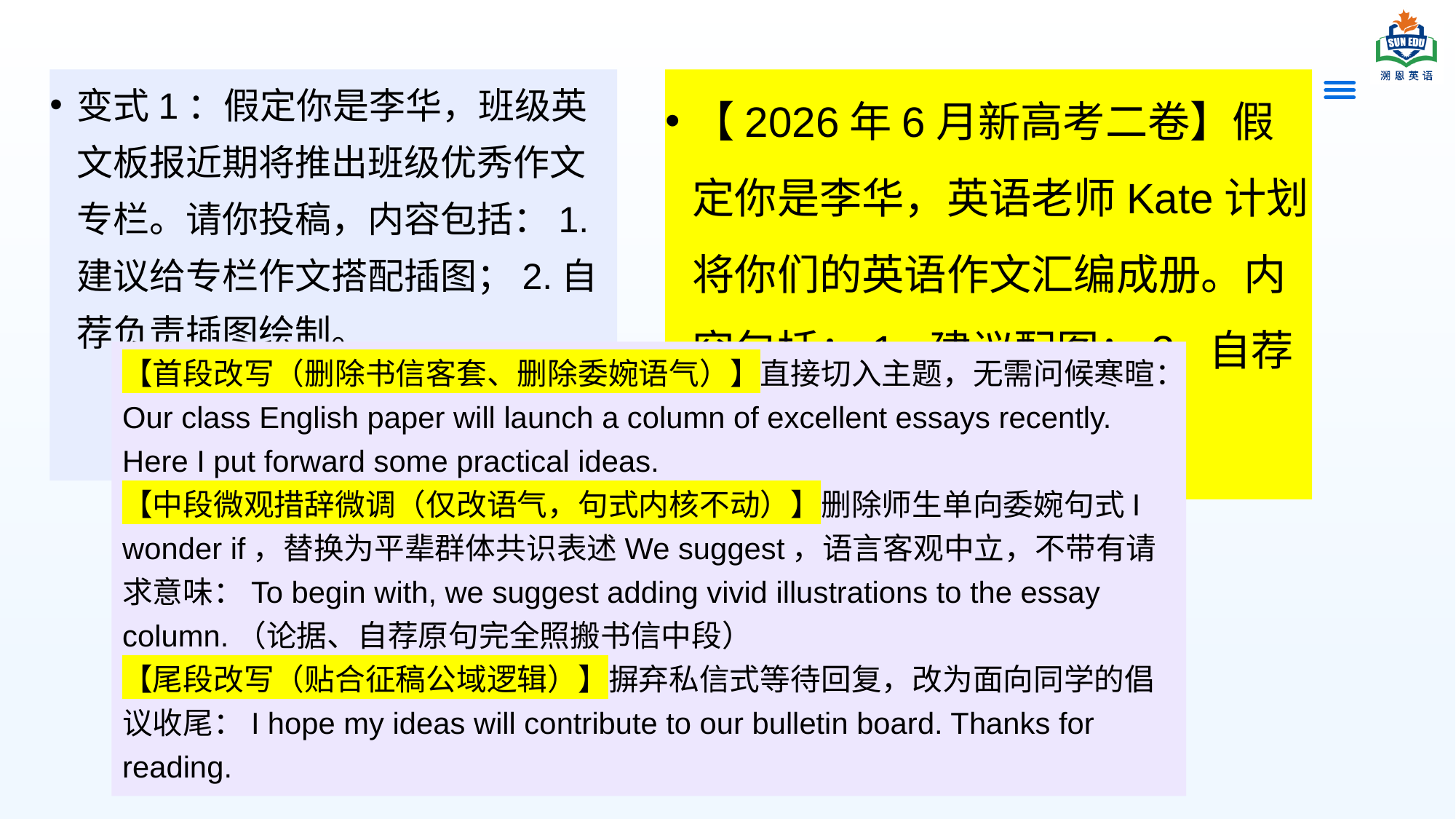

变式1：假定你是李华，班级英文板报近期将推出班级优秀作文专栏。请你投稿，内容包括：1.建议给专栏作文搭配插图；2.自荐负责插图绘制。
【2026年6月新高考二卷】假定你是李华，英语老师Kate计划将你们的英语作文汇编成册。内容包括：1. 建议配图；2. 自荐承担配图工作。

【首段改写（删除书信客套、删除委婉语气）】直接切入主题，无需问候寒暄：Our class English paper will launch a column of excellent essays recently. Here I put forward some practical ideas.
【中段微观措辞微调（仅改语气，句式内核不动）】删除师生单向委婉句式I wonder if，替换为平辈群体共识表述We suggest，语言客观中立，不带有请求意味：To begin with, we suggest adding vivid illustrations to the essay column.（论据、自荐原句完全照搬书信中段）
【尾段改写（贴合征稿公域逻辑）】摒弃私信式等待回复，改为面向同学的倡议收尾：I hope my ideas will contribute to our bulletin board. Thanks for reading.